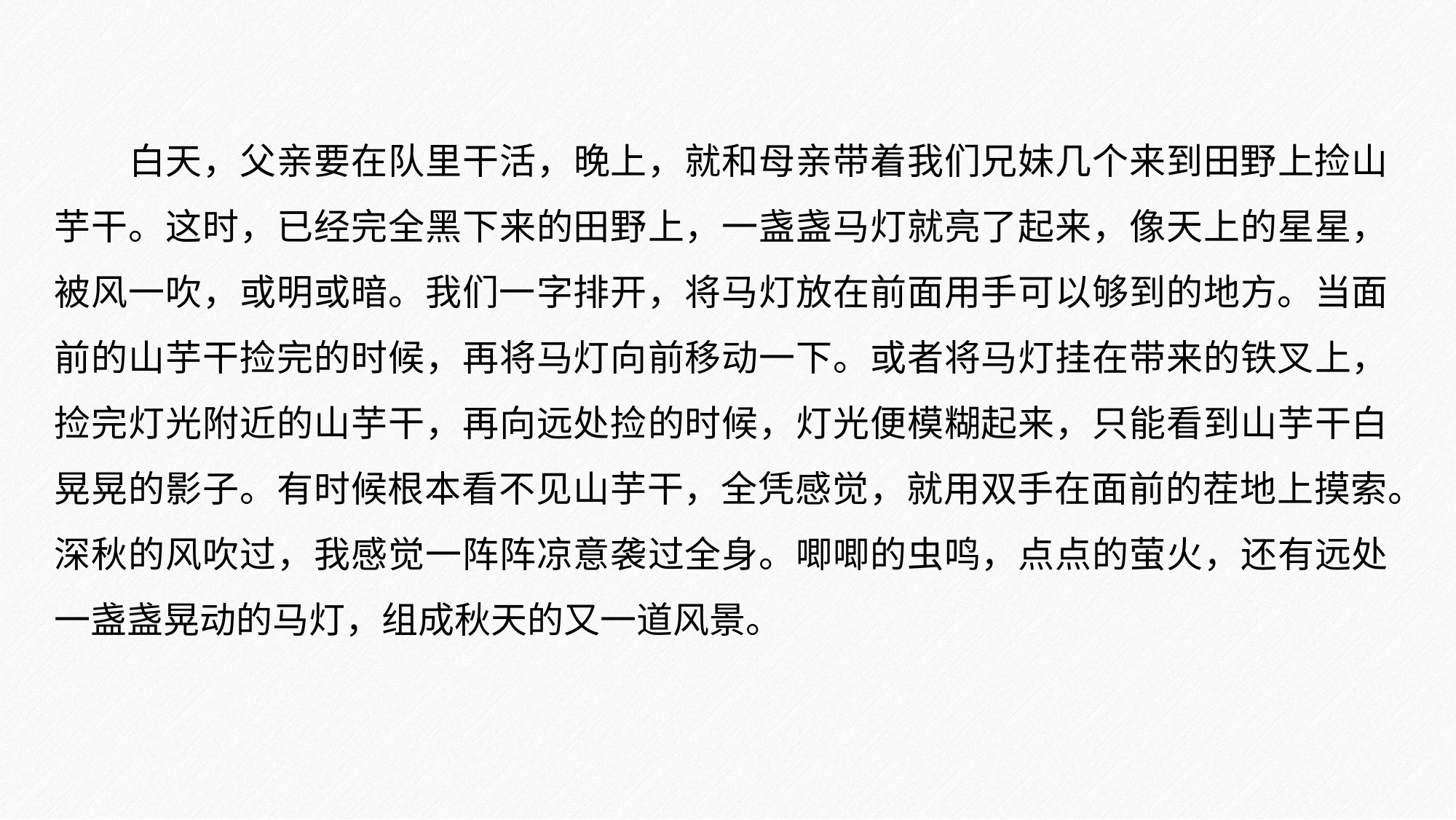

白天，父亲要在队里干活，晚上，就和母亲带着我们兄妹几个来到田野上捡山芋干。这时，已经完全黑下来的田野上，一盏盏马灯就亮了起来，像天上的星星，被风一吹，或明或暗。我们一字排开，将马灯放在前面用手可以够到的地方。当面前的山芋干捡完的时候，再将马灯向前移动一下。或者将马灯挂在带来的铁叉上，捡完灯光附近的山芋干，再向远处捡的时候，灯光便模糊起来，只能看到山芋干白晃晃的影子。有时候根本看不见山芋干，全凭感觉，就用双手在面前的茬地上摸索。深秋的风吹过，我感觉一阵阵凉意袭过全身。唧唧的虫鸣，点点的萤火，还有远处一盏盏晃动的马灯，组成秋天的又一道风景。